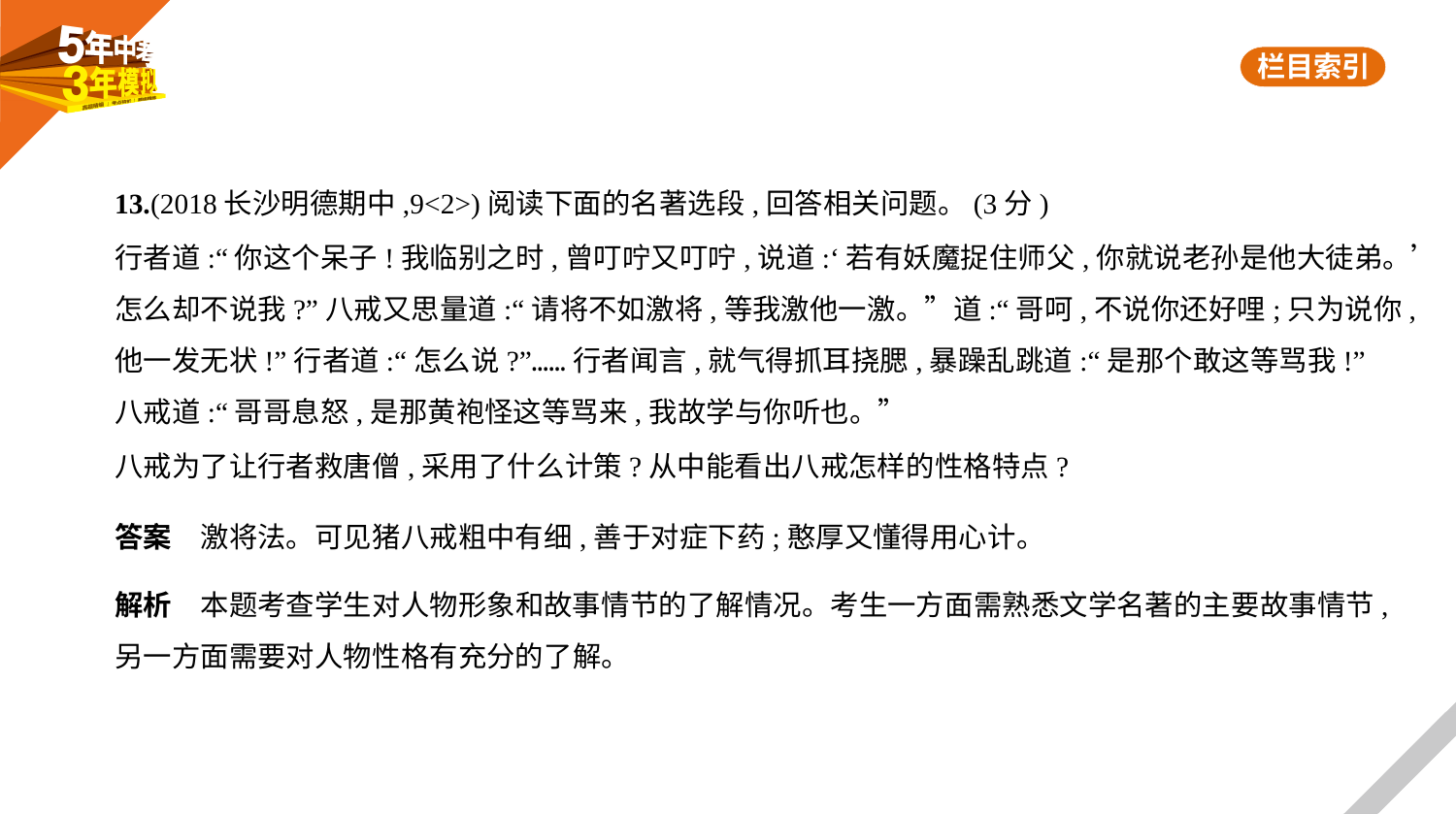

13.(2018长沙明德期中,9<2>)阅读下面的名著选段,回答相关问题。(3分)
行者道:“你这个呆子!我临别之时,曾叮咛又叮咛,说道:‘若有妖魔捉住师父,你就说老孙是他大徒弟。’
怎么却不说我?”八戒又思量道:“请将不如激将,等我激他一激。”道:“哥呵,不说你还好哩;只为说你,
他一发无状!”行者道:“怎么说?”……行者闻言,就气得抓耳挠腮,暴躁乱跳道:“是那个敢这等骂我!”
八戒道:“哥哥息怒,是那黄袍怪这等骂来,我故学与你听也。”
八戒为了让行者救唐僧,采用了什么计策?从中能看出八戒怎样的性格特点?
答案　激将法。可见猪八戒粗中有细,善于对症下药;憨厚又懂得用心计。
解析　本题考查学生对人物形象和故事情节的了解情况。考生一方面需熟悉文学名著的主要故事情节,
另一方面需要对人物性格有充分的了解。